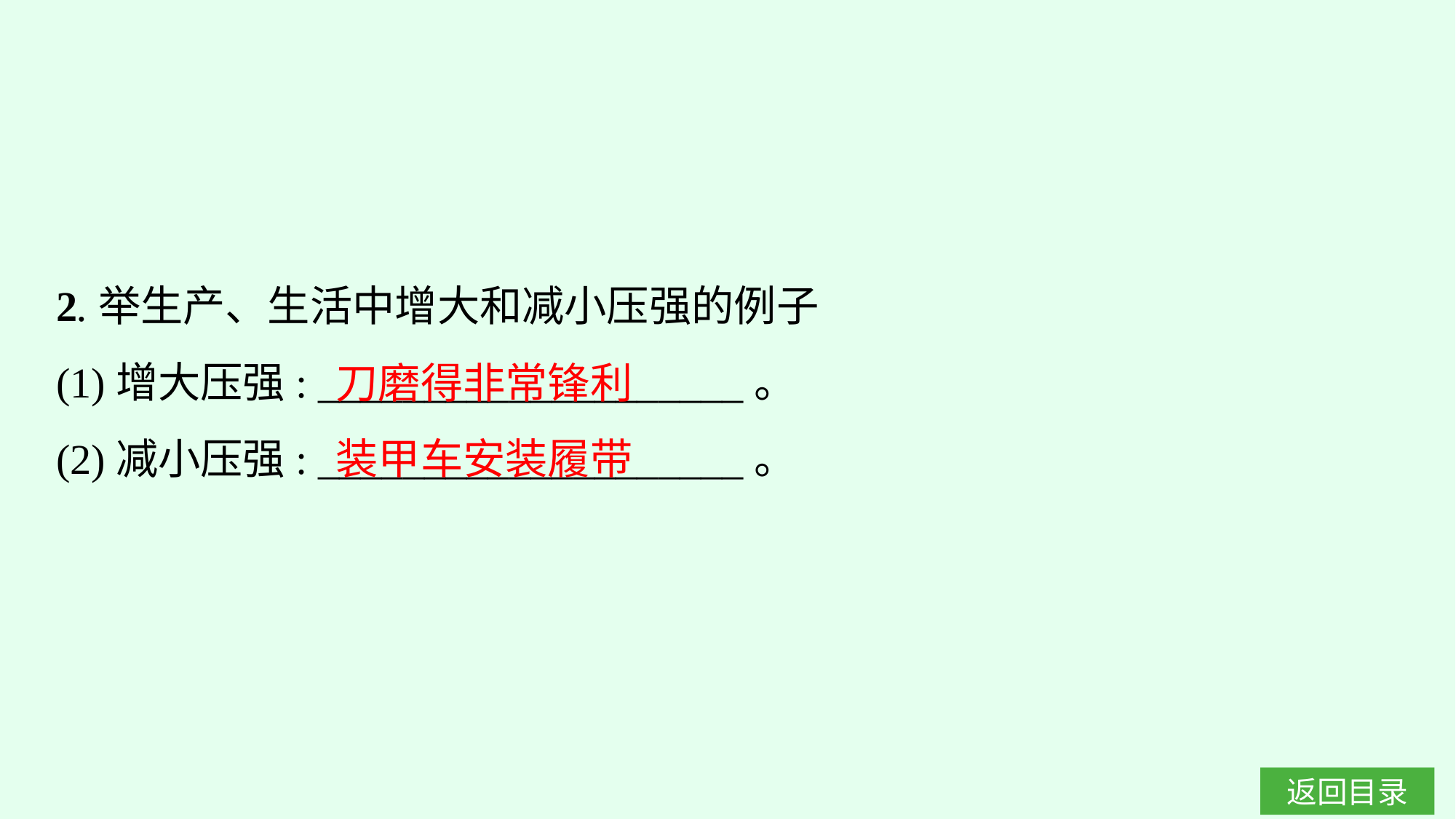

2.举生产、生活中增大和减小压强的例子
(1)增大压强: ____________________。
(2)减小压强: ____________________。
刀磨得非常锋利
装甲车安装履带